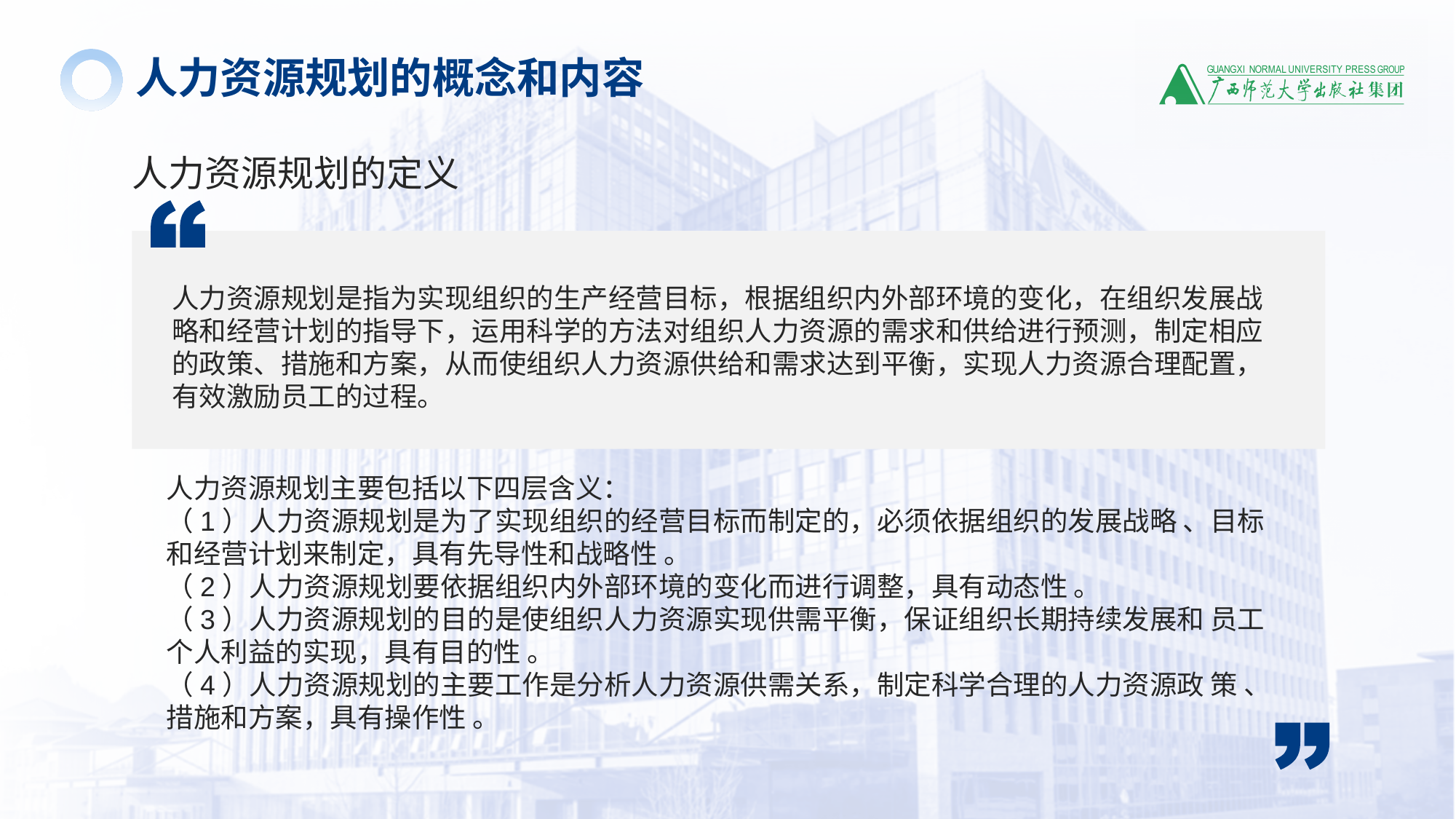

人力资源规划的概念和内容

人力资源规划的定义

人力资源规划是指为实现组织的生产经营目标，根据组织内外部环境的变化，在组织发展战略和经营计划的指导下，运用科学的方法对组织人力资源的需求和供给进行预测，制定相应的政策、措施和方案，从而使组织人力资源供给和需求达到平衡，实现人力资源合理配置，有效激励员工的过程。
人力资源规划主要包括以下四层含义：
（1）人力资源规划是为了实现组织的经营目标而制定的，必须依据组织的发展战略 、目标和经营计划来制定，具有先导性和战略性 。
（2）人力资源规划要依据组织内外部环境的变化而进行调整，具有动态性 。
（3）人力资源规划的目的是使组织人力资源实现供需平衡，保证组织长期持续发展和 员工个人利益的实现，具有目的性 。
（4）人力资源规划的主要工作是分析人力资源供需关系，制定科学合理的人力资源政 策 、措施和方案，具有操作性 。